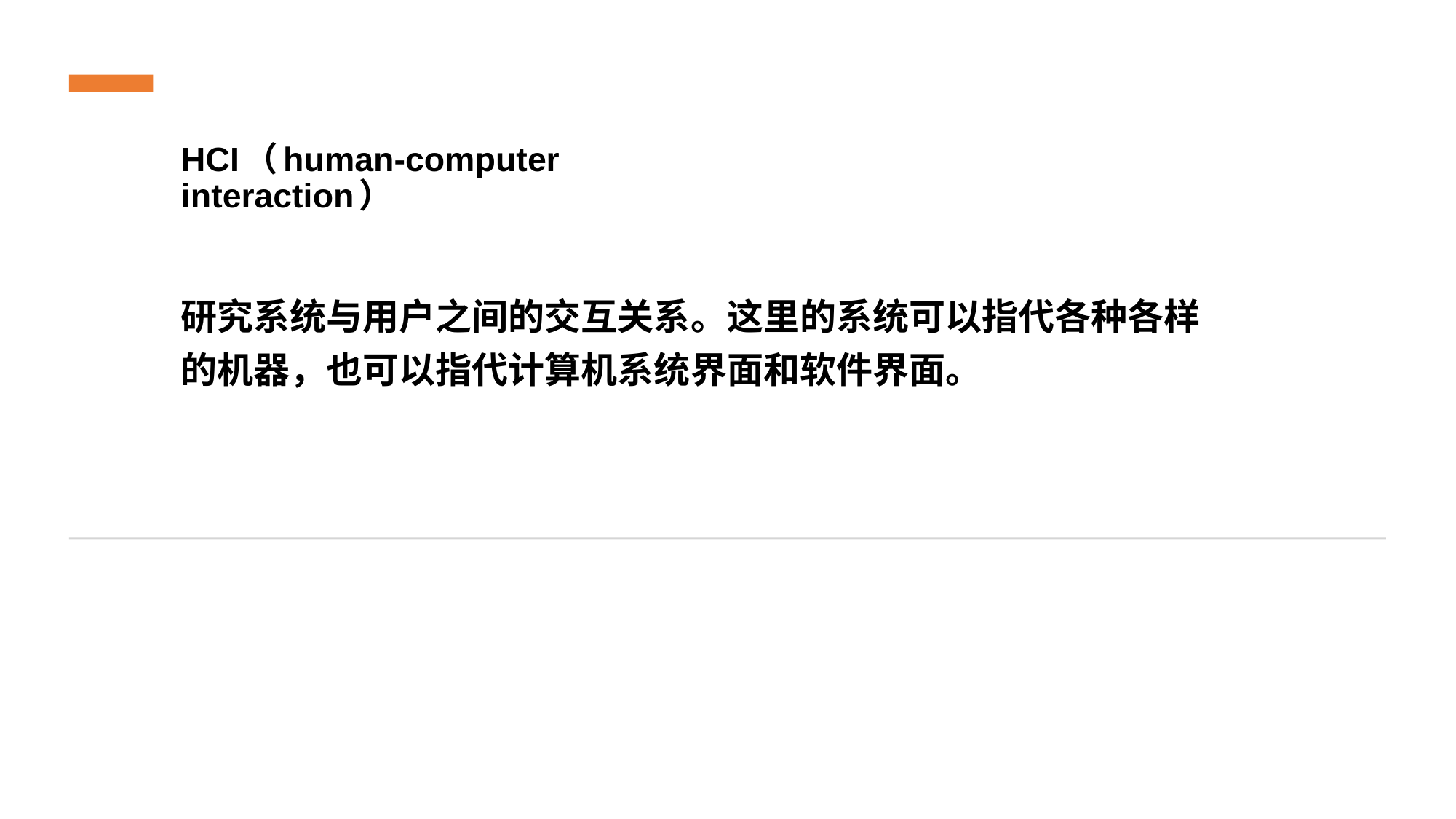

HCI（human-computer interaction）
研究系统与用户之间的交互关系。这里的系统可以指代各种各样
的机器，也可以指代计算机系统界面和软件界面。